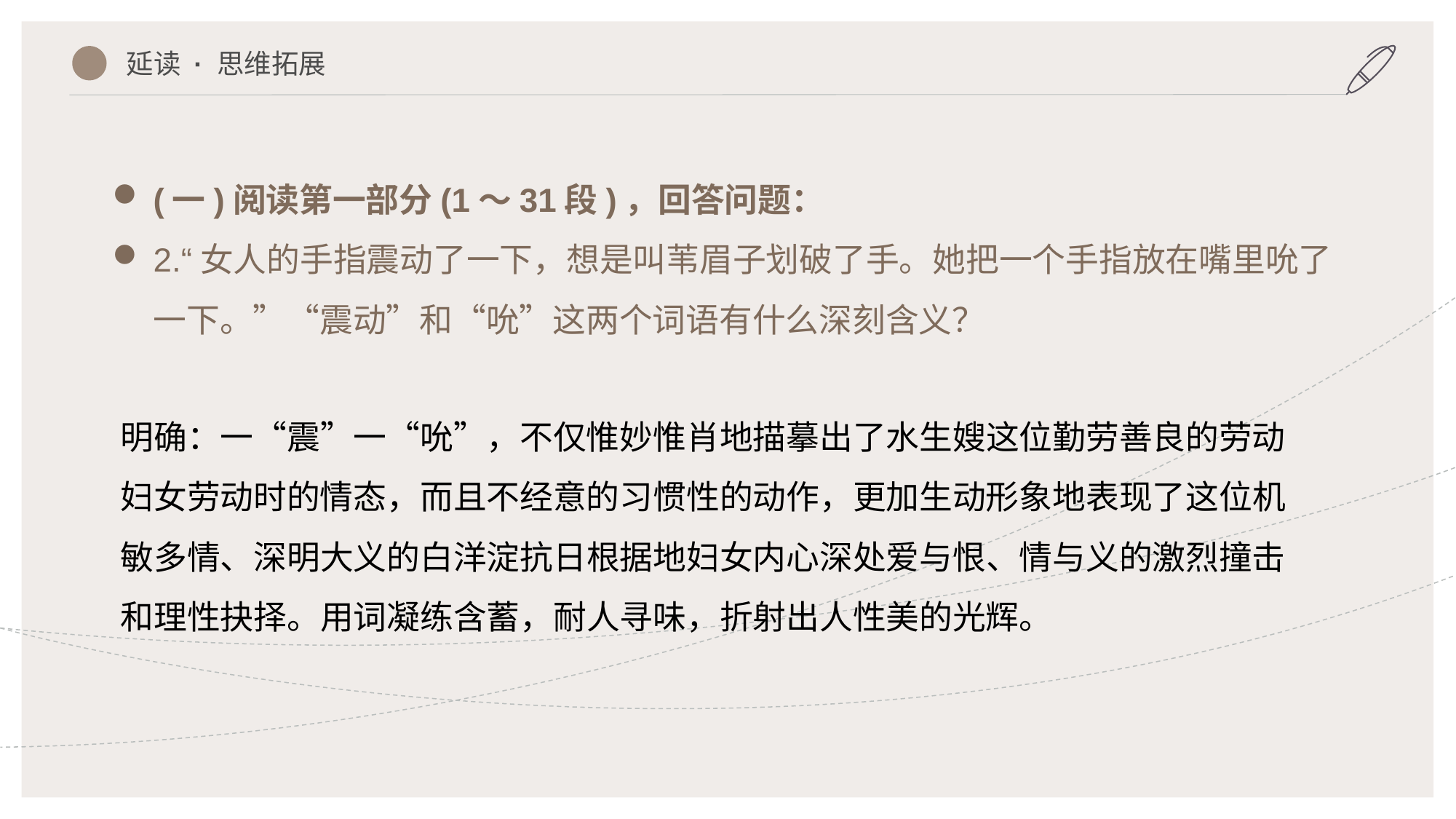

延读 · 思维拓展

(一)阅读第一部分(1～31段)，回答问题：
2.“女人的手指震动了一下，想是叫苇眉子划破了手。她把一个手指放在嘴里吮了一下。”“震动”和“吮”这两个词语有什么深刻含义？

明确：一“震”一“吮”，不仅惟妙惟肖地描摹出了水生嫂这位勤劳善良的劳动妇女劳动时的情态，而且不经意的习惯性的动作，更加生动形象地表现了这位机敏多情、深明大义的白洋淀抗日根据地妇女内心深处爱与恨、情与义的激烈撞击和理性抉择。用词凝练含蓄，耐人寻味，折射出人性美的光辉。